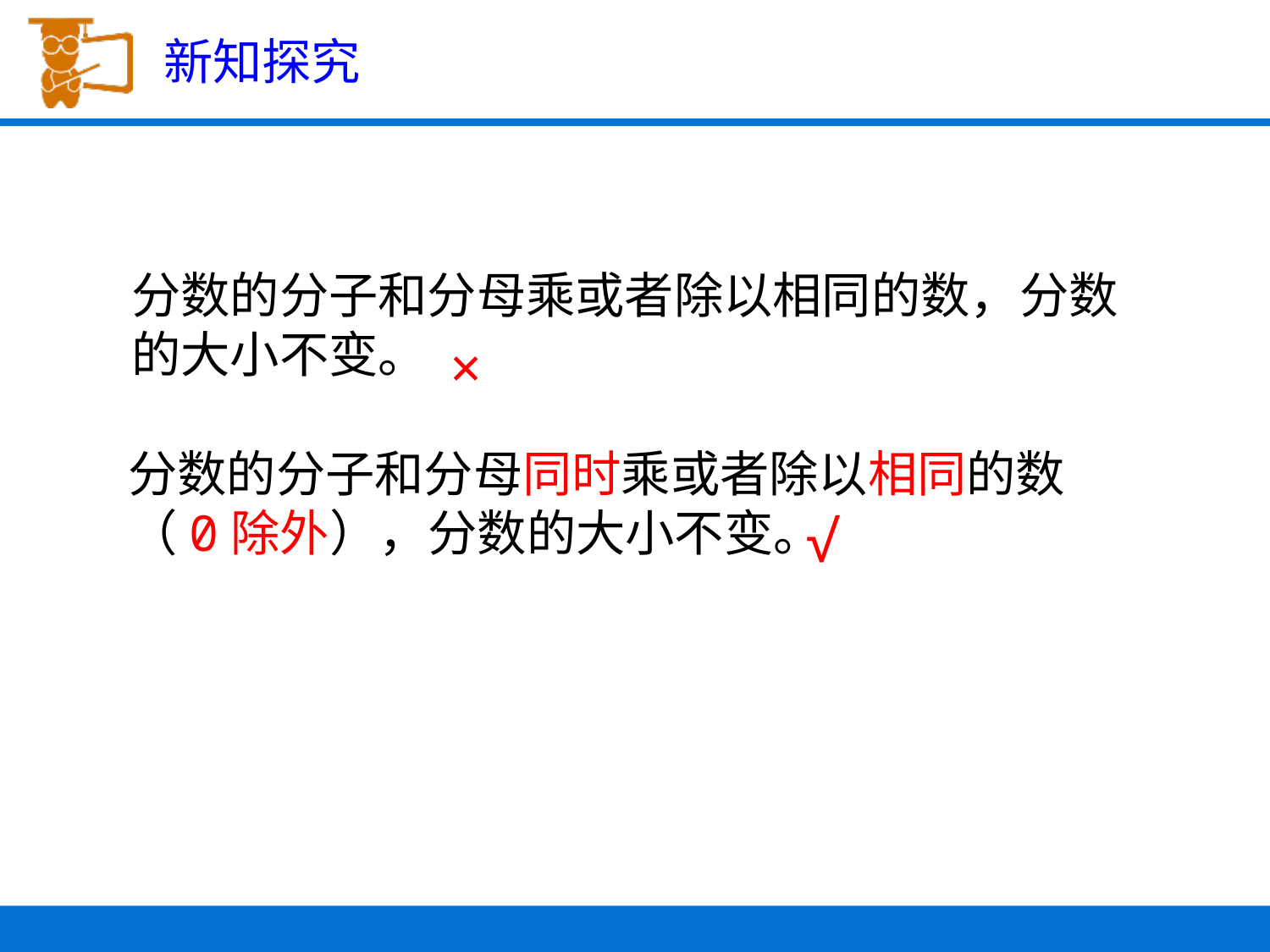

新知探究
分数的分子和分母乘或者除以相同的数，分数的大小不变。
×
分数的分子和分母同时乘或者除以相同的数（0除外），分数的大小不变。
√